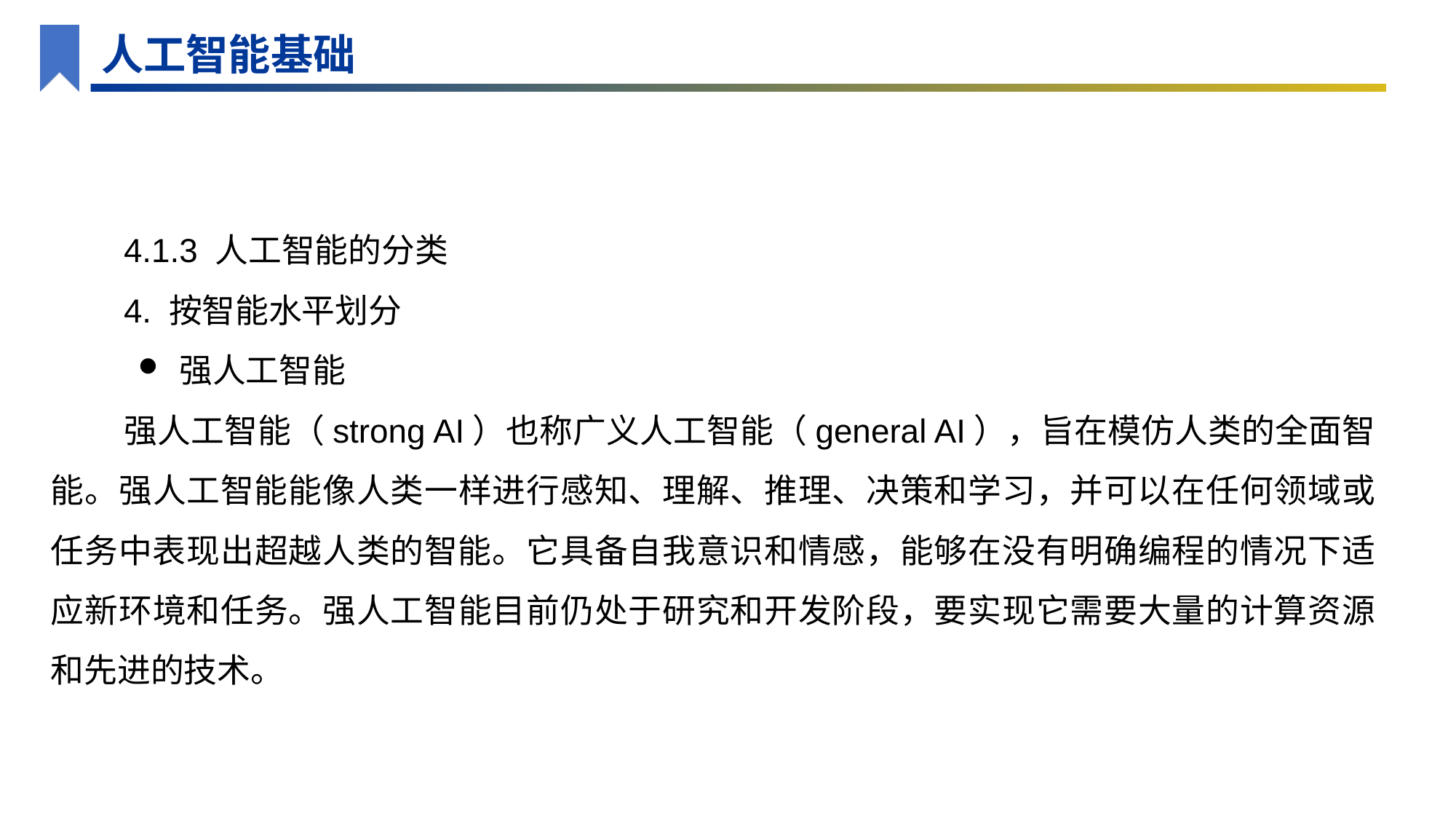

人工智能基础
4.1.3 人工智能的分类
4. 按智能水平划分
强人工智能
强人工智能（strong AI）也称广义人工智能（general AI），旨在模仿人类的全面智能。强人工智能能像人类一样进行感知、理解、推理、决策和学习，并可以在任何领域或任务中表现出超越人类的智能。它具备自我意识和情感，能够在没有明确编程的情况下适应新环境和任务。强人工智能目前仍处于研究和开发阶段，要实现它需要大量的计算资源和先进的技术。